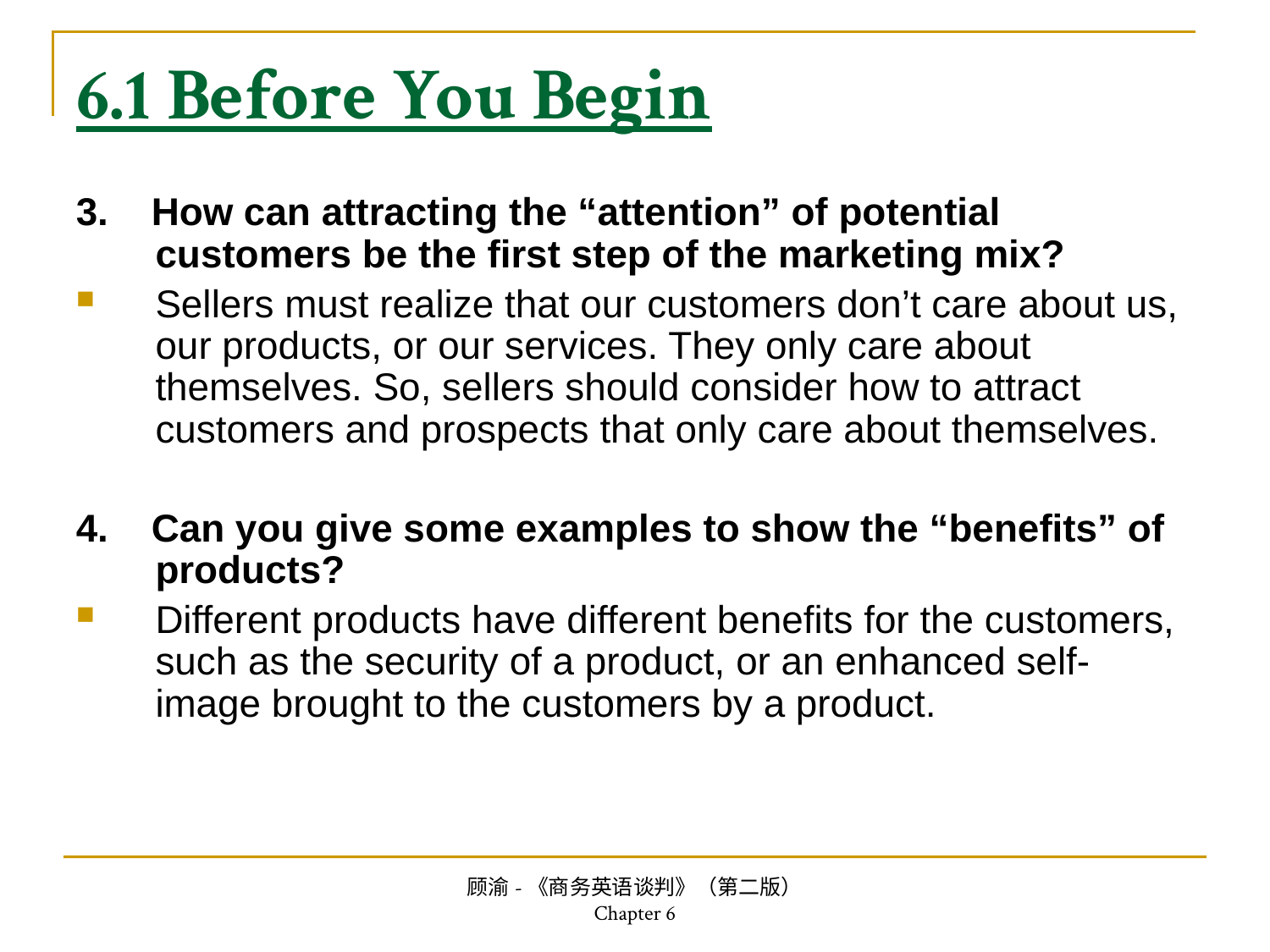

# 6.1 Before You Begin
3.    How can attracting the “attention” of potential customers be the first step of the marketing mix?
Sellers must realize that our customers don’t care about us, our products, or our services. They only care about themselves. So, sellers should consider how to attract customers and prospects that only care about themselves.

4.    Can you give some examples to show the “benefits” of products?
Different products have different benefits for the customers, such as the security of a product, or an enhanced self-image brought to the customers by a product.

7
顾渝-《商务英语谈判》（第二版） Chapter 6